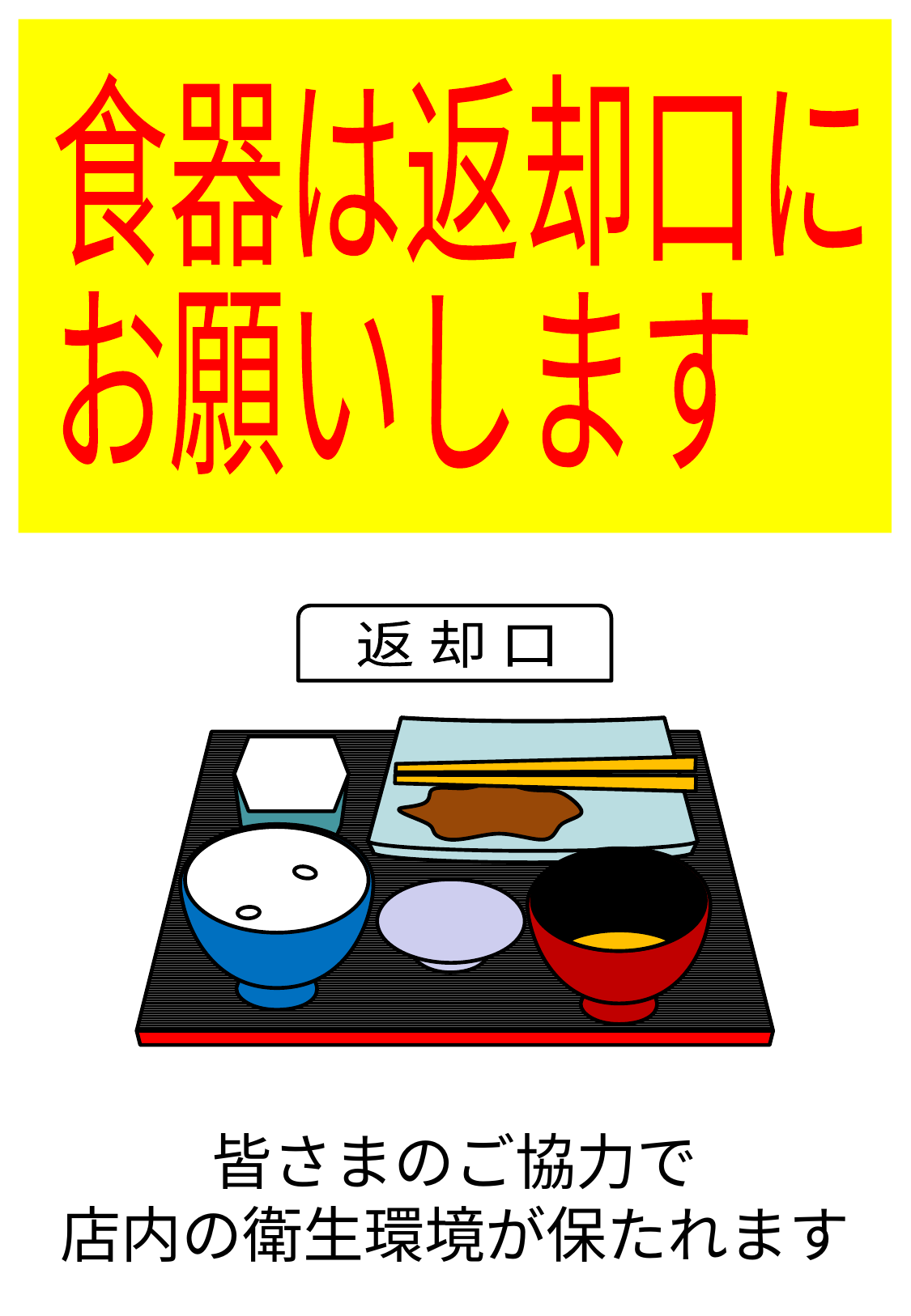

食器は返却口に
お願いします

返 却 口

皆さまのご協力で
店内の衛生環境が保たれます